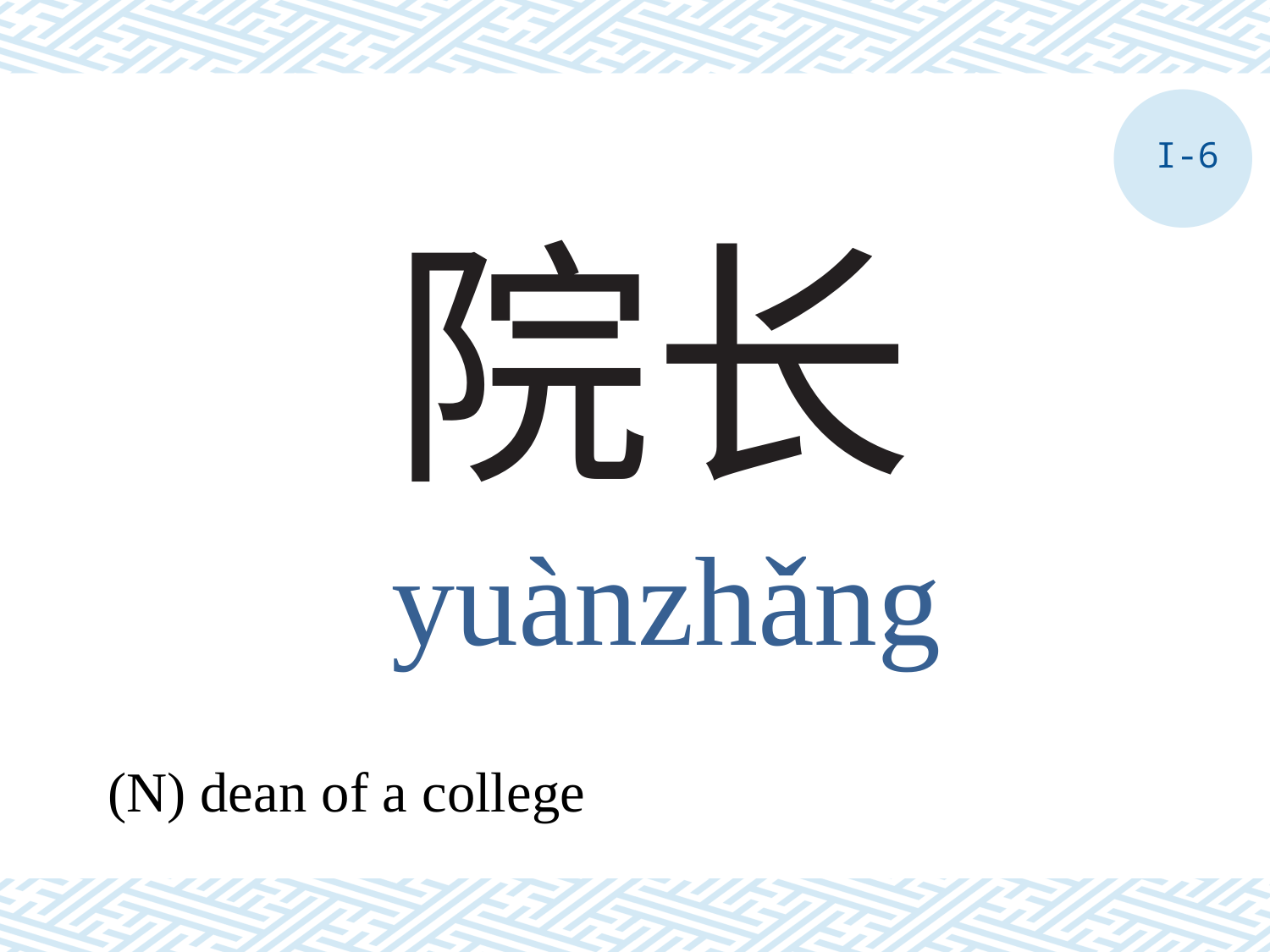

I-6

# 院长
yuànzhǎng
(N) dean of a college